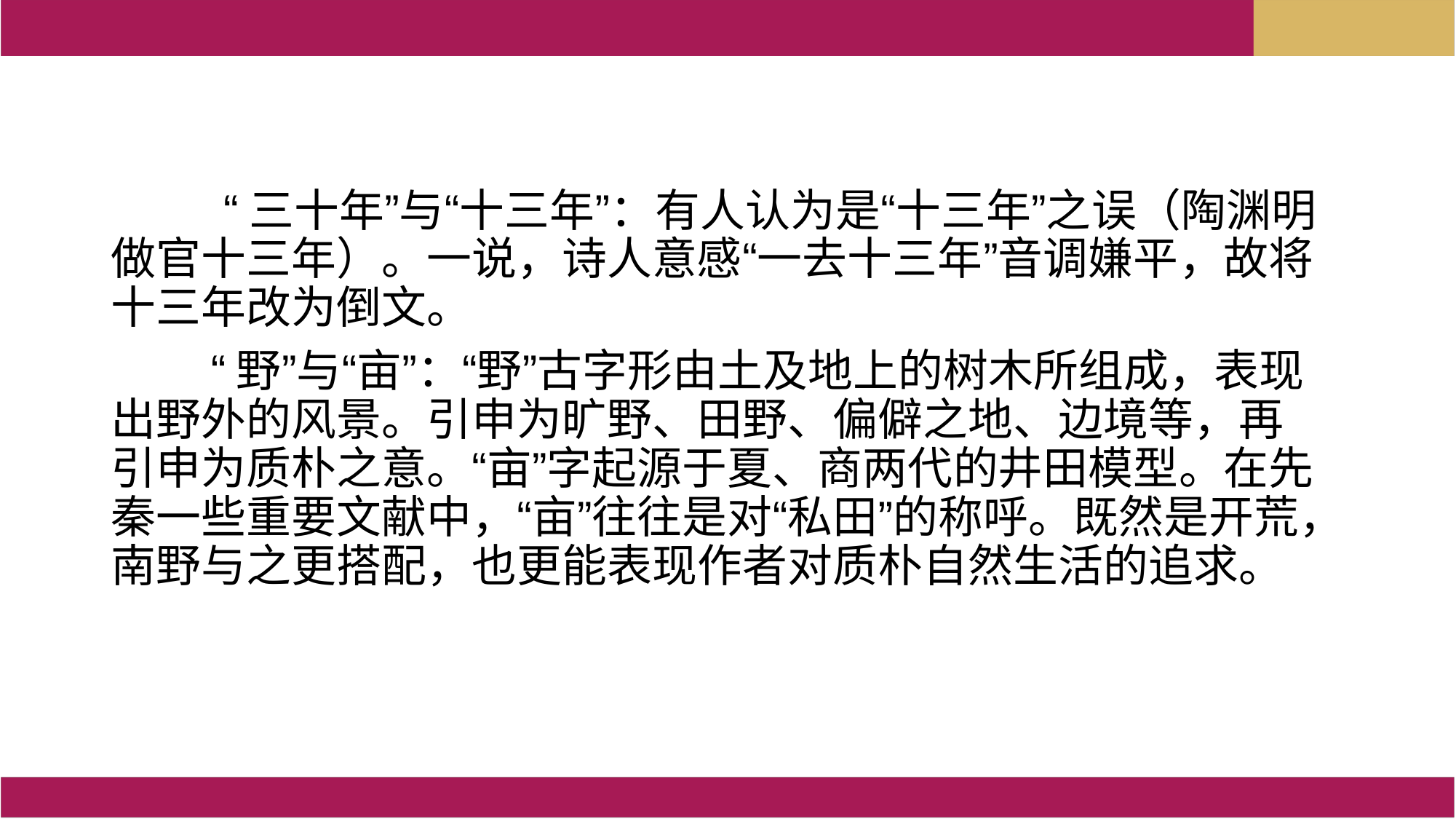

“三十年”与“十三年”：有人认为是“十三年”之误（陶渊明做官十三年）。一说，诗人意感“一去十三年”音调嫌平，故将十三年改为倒文。
        “野”与“亩”：“野”古字形由土及地上的树木所组成，表现出野外的风景。引申为旷野、田野、偏僻之地、边境等，再引申为质朴之意。“亩”字起源于夏、商两代的井田模型。在先秦一些重要文献中，“亩”往往是对“私田”的称呼。既然是开荒，南野与之更搭配，也更能表现作者对质朴自然生活的追求。